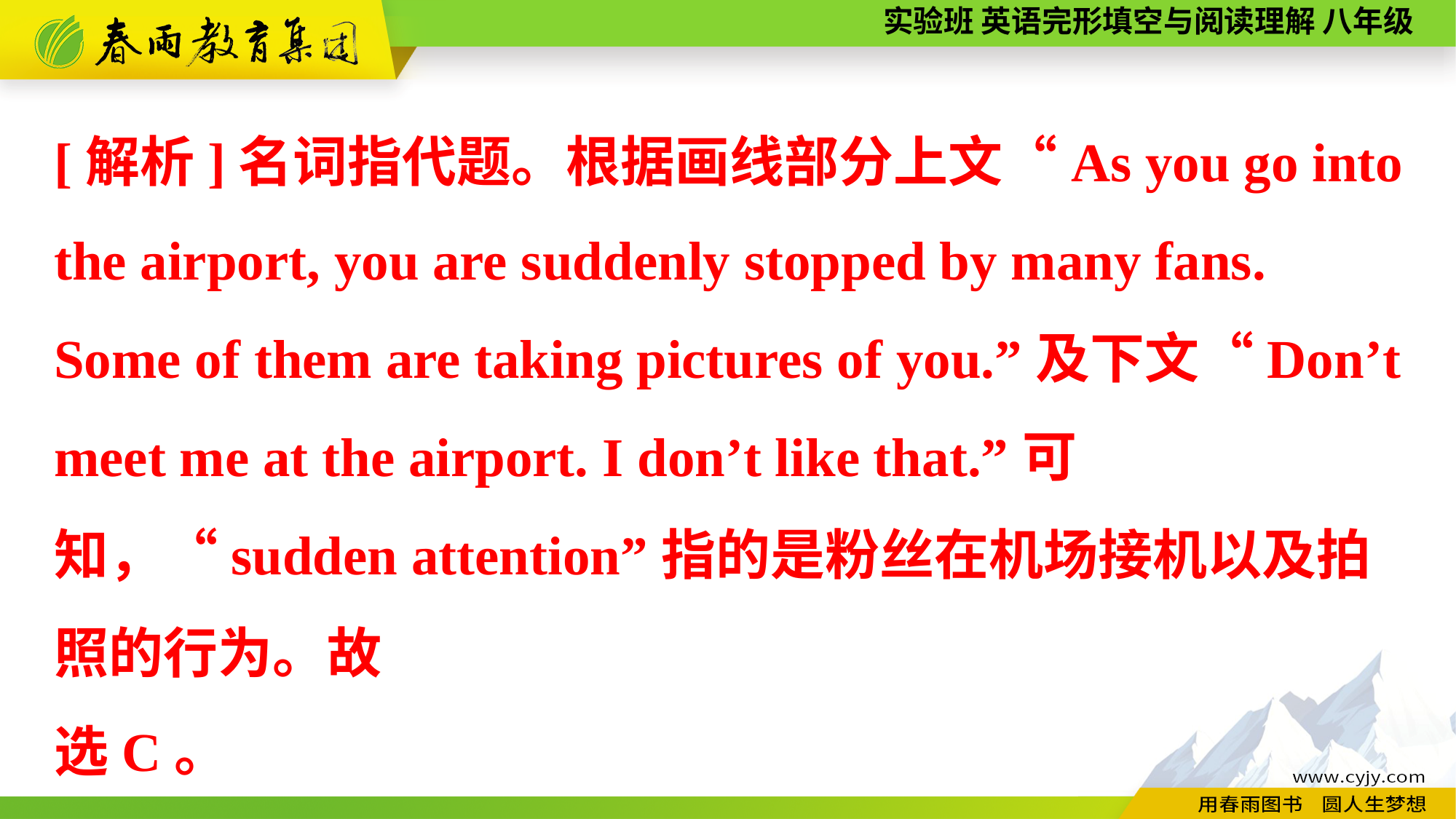

[解析]名词指代题。根据画线部分上文“As you go into the airport, you are suddenly stopped by many fans. Some of them are taking pictures of you.”及下文“Don’t meet me at the airport. I don’t like that.”可知，“sudden attention”指的是粉丝在机场接机以及拍照的行为。故
选C。